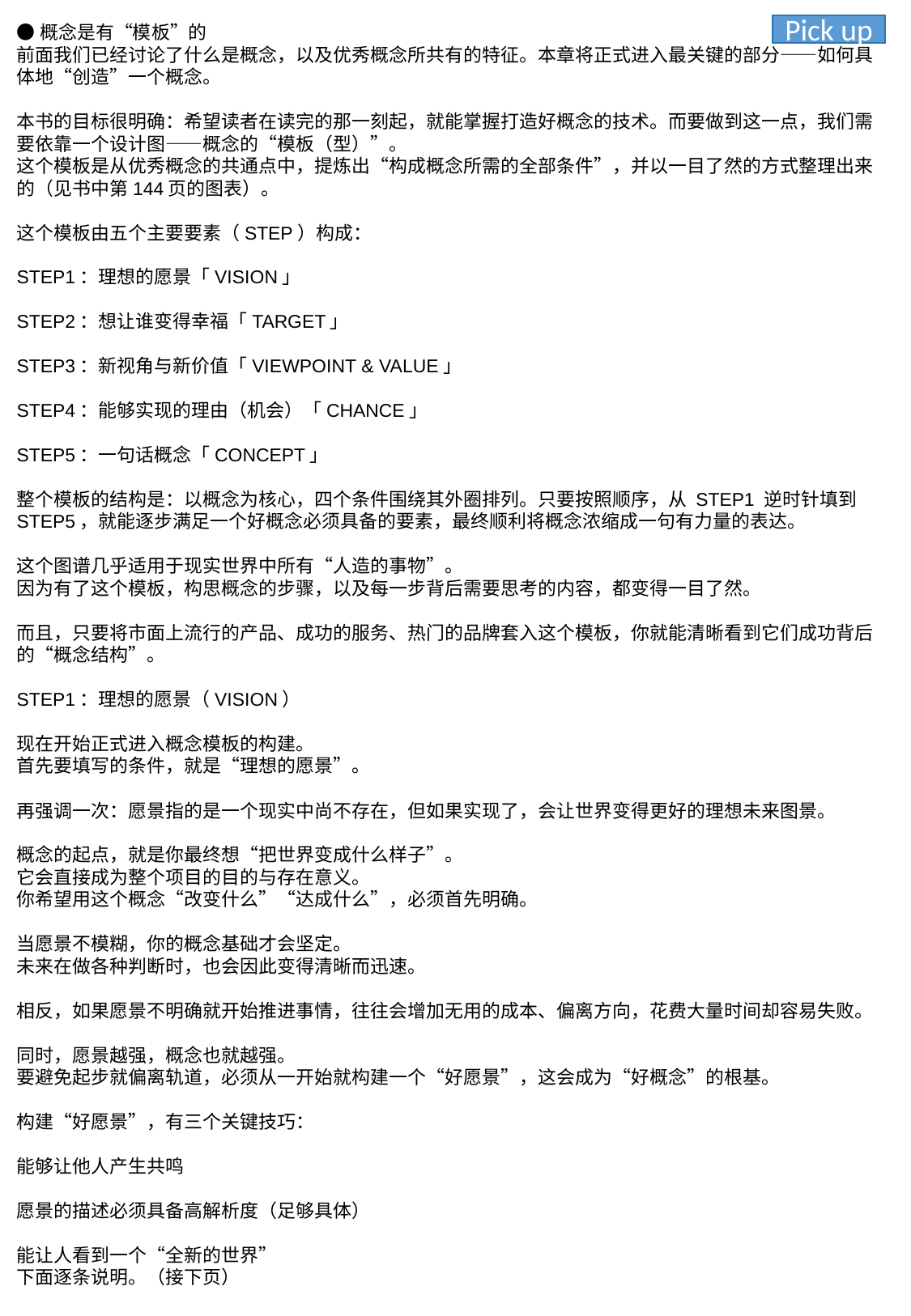

●概念是有“模板”的
前面我们已经讨论了什么是概念，以及优秀概念所共有的特征。本章将正式进入最关键的部分——如何具体地“创造”一个概念。

本书的目标很明确：希望读者在读完的那一刻起，就能掌握打造好概念的技术。而要做到这一点，我们需要依靠一个设计图——概念的“模板（型）”。
这个模板是从优秀概念的共通点中，提炼出“构成概念所需的全部条件”，并以一目了然的方式整理出来的（见书中第144页的图表）。

这个模板由五个主要要素（STEP）构成：

STEP1：理想的愿景「VISION」

STEP2：想让谁变得幸福「TARGET」

STEP3：新视角与新价值「VIEWPOINT & VALUE」

STEP4：能够实现的理由（机会）「CHANCE」

STEP5：一句话概念「CONCEPT」

整个模板的结构是：以概念为核心，四个条件围绕其外圈排列。只要按照顺序，从 STEP1 逆时针填到 STEP5，就能逐步满足一个好概念必须具备的要素，最终顺利将概念浓缩成一句有力量的表达。

这个图谱几乎适用于现实世界中所有“人造的事物”。
因为有了这个模板，构思概念的步骤，以及每一步背后需要思考的内容，都变得一目了然。

而且，只要将市面上流行的产品、成功的服务、热门的品牌套入这个模板，你就能清晰看到它们成功背后的“概念结构”。

STEP1：理想的愿景（VISION）

现在开始正式进入概念模板的构建。
首先要填写的条件，就是“理想的愿景”。

再强调一次：愿景指的是一个现实中尚不存在，但如果实现了，会让世界变得更好的理想未来图景。

概念的起点，就是你最终想“把世界变成什么样子”。
它会直接成为整个项目的目的与存在意义。
你希望用这个概念“改变什么”“达成什么”，必须首先明确。

当愿景不模糊，你的概念基础才会坚定。
未来在做各种判断时，也会因此变得清晰而迅速。

相反，如果愿景不明确就开始推进事情，往往会增加无用的成本、偏离方向，花费大量时间却容易失败。

同时，愿景越强，概念也就越强。
要避免起步就偏离轨道，必须从一开始就构建一个“好愿景”，这会成为“好概念”的根基。

构建“好愿景”，有三个关键技巧：

能够让他人产生共鸣

愿景的描述必须具备高解析度（足够具体）

能让人看到一个“全新的世界”
下面逐条说明。（接下页）
Pick up